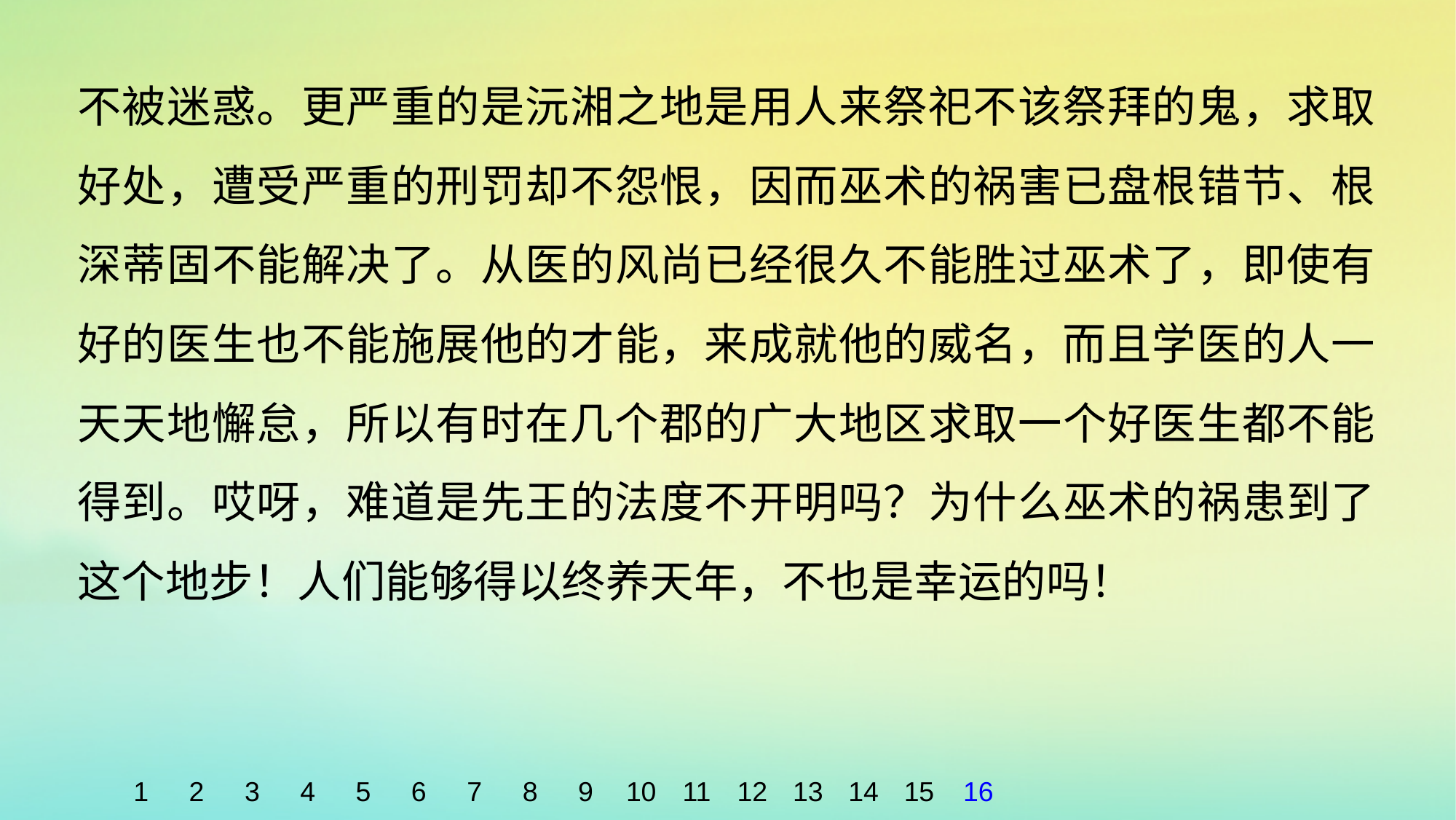

不被迷惑。更严重的是沅湘之地是用人来祭祀不该祭拜的鬼，求取好处，遭受严重的刑罚却不怨恨，因而巫术的祸害已盘根错节、根深蒂固不能解决了。从医的风尚已经很久不能胜过巫术了，即使有好的医生也不能施展他的才能，来成就他的威名，而且学医的人一天天地懈怠，所以有时在几个郡的广大地区求取一个好医生都不能得到。哎呀，难道是先王的法度不开明吗？为什么巫术的祸患到了这个地步！人们能够得以终养天年，不也是幸运的吗！
1
2
3
4
5
6
7
8
9
10
11
12
13
14
15
16